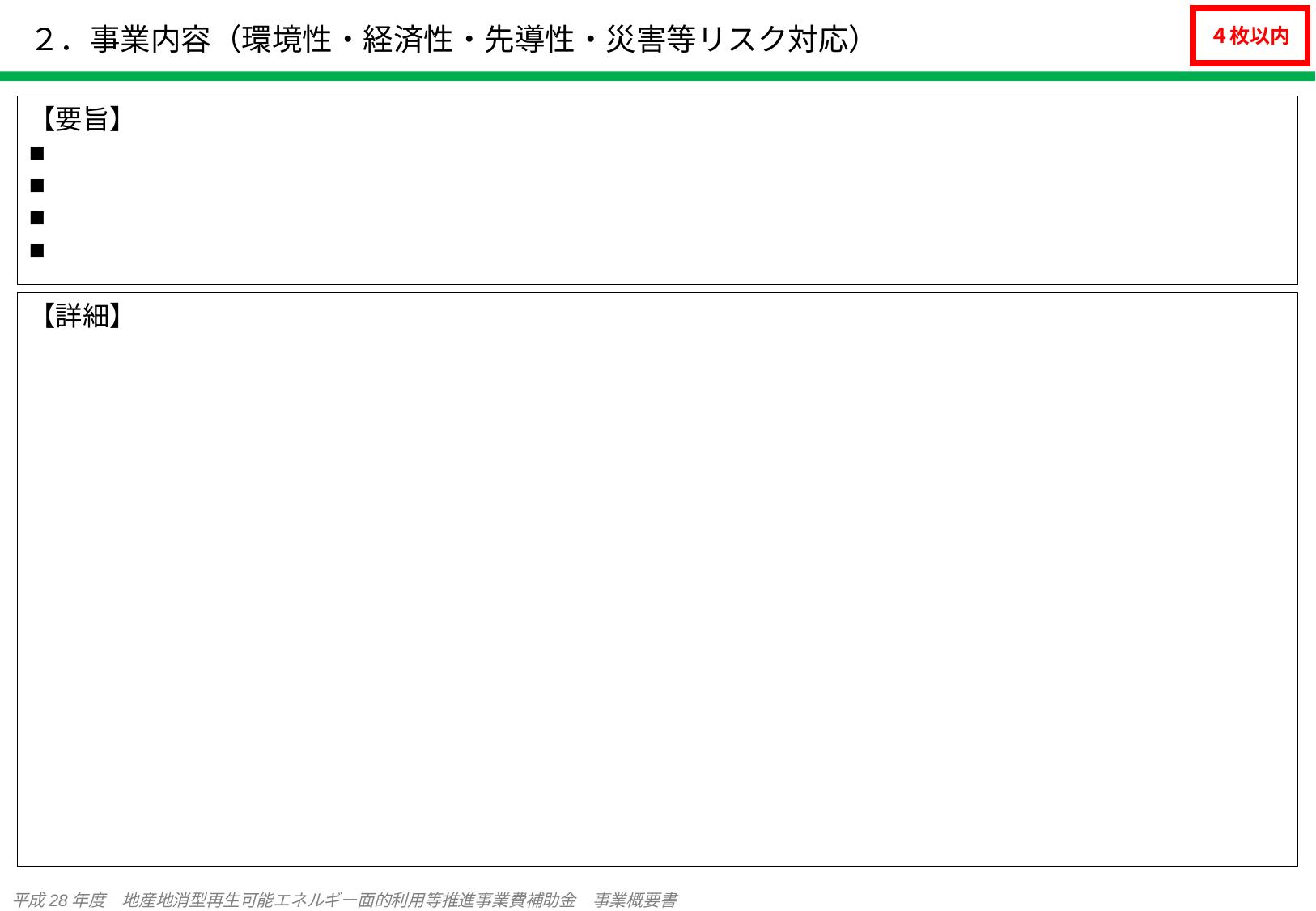

# ２．事業内容（環境性・経済性・先導性・災害等リスク対応）
４枚以内
【要旨】
■
■
■
■
【詳細】